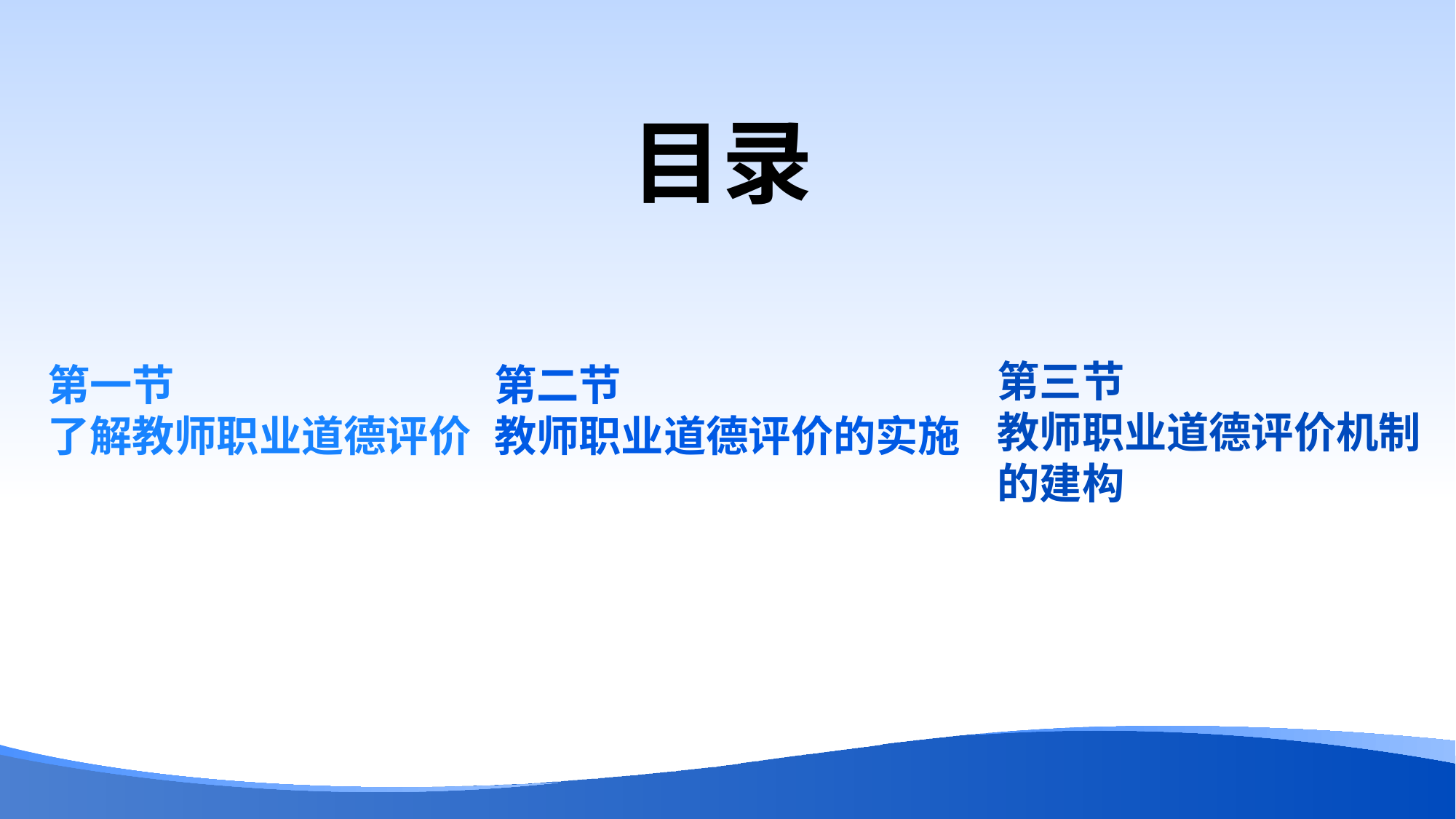

目录
第二节
教师职业道德评价的实施
第一节
了解教师职业道德评价
第三节
教师职业道德评价机制的建构